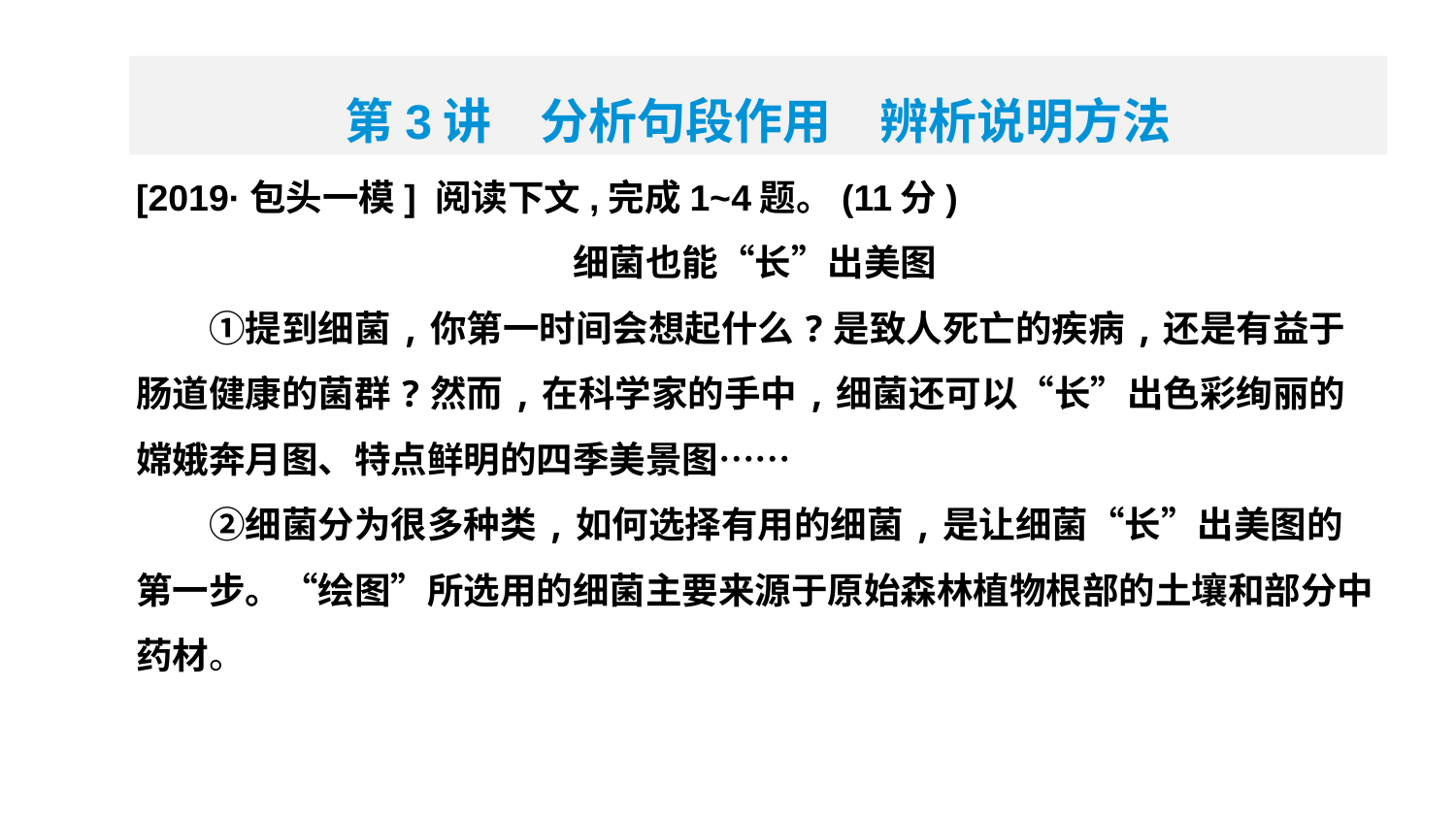

第3讲　分析句段作用　辨析说明方法
[2019·包头一模] 阅读下文,完成1~4题。(11分)
细菌也能“长”出美图
　　①提到细菌,你第一时间会想起什么?是致人死亡的疾病,还是有益于肠道健康的菌群?然而,在科学家的手中,细菌还可以“长”出色彩绚丽的嫦娥奔月图、特点鲜明的四季美景图……
　　②细菌分为很多种类,如何选择有用的细菌,是让细菌“长”出美图的第一步。“绘图”所选用的细菌主要来源于原始森林植物根部的土壤和部分中药材。